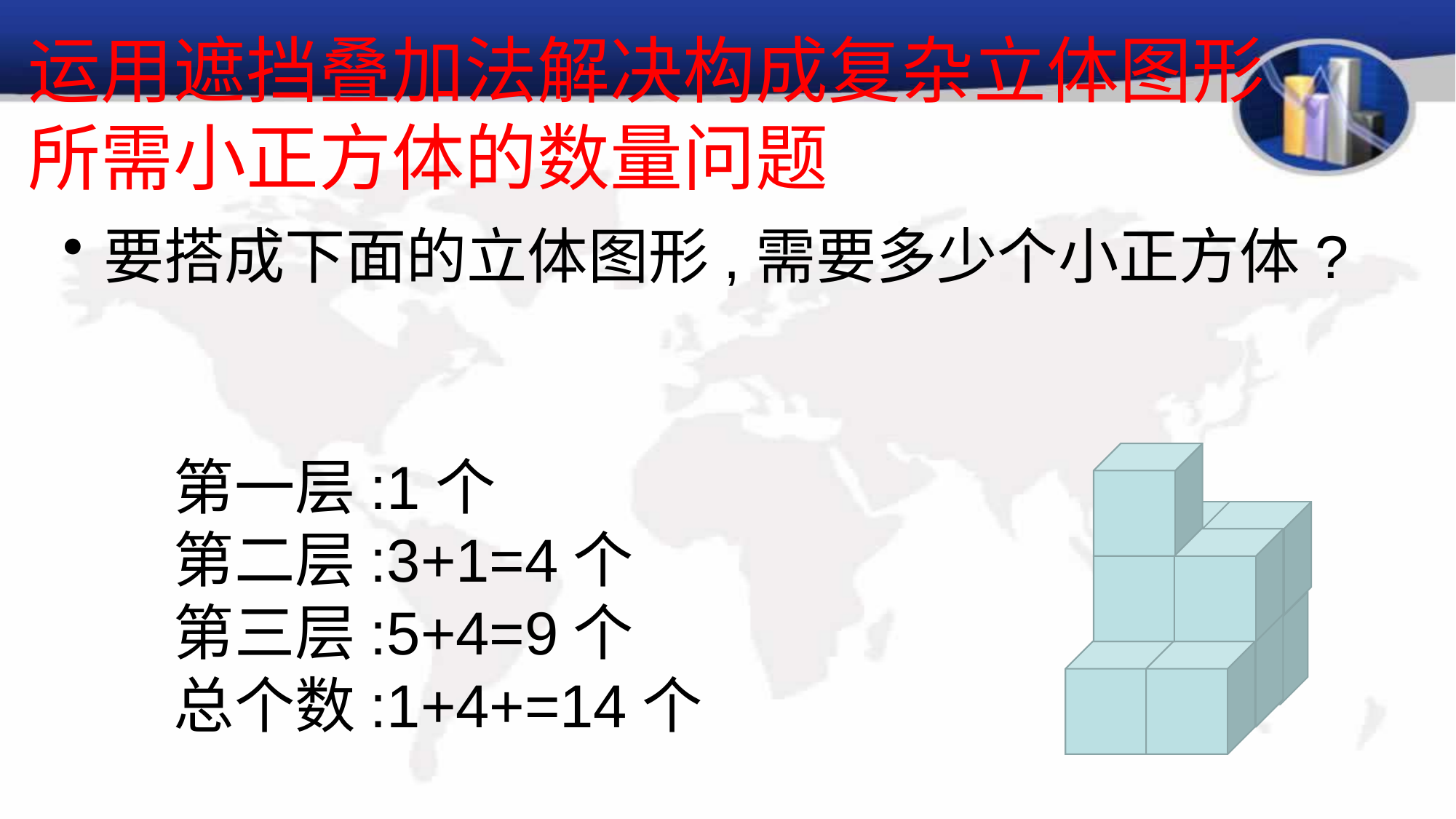

# 运用遮挡叠加法解决构成复杂立体图形所需小正方体的数量问题
要搭成下面的立体图形,需要多少个小正方体?
第一层:1个
第二层:3+1=4个
第三层:5+4=9个
总个数:1+4+=14个